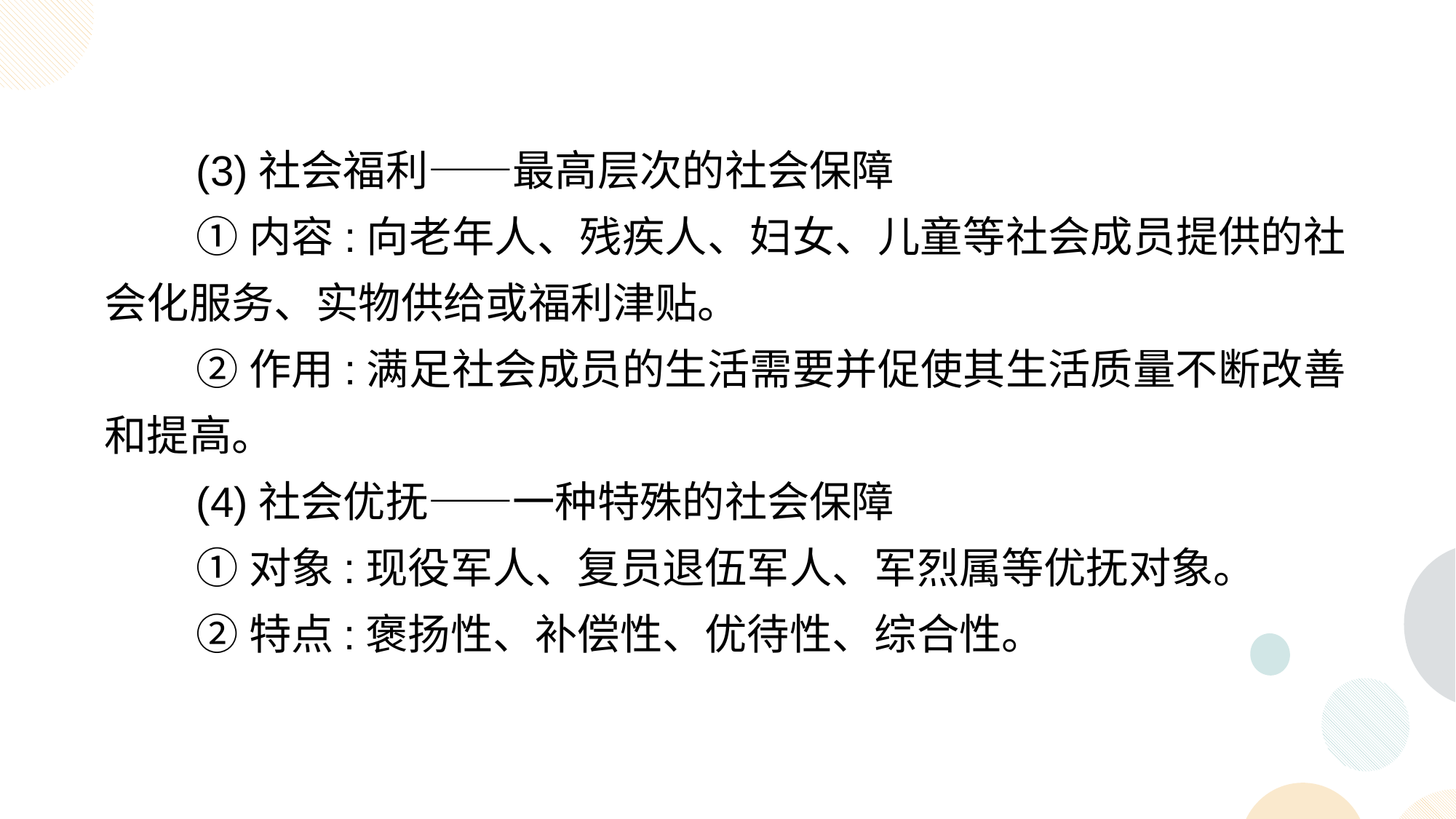

(3)社会福利——最高层次的社会保障
①内容:向老年人、残疾人、妇女、儿童等社会成员提供的社会化服务、实物供给或福利津贴。
②作用:满足社会成员的生活需要并促使其生活质量不断改善和提高。
(4)社会优抚——一种特殊的社会保障
①对象:现役军人、复员退伍军人、军烈属等优抚对象。
②特点:褒扬性、补偿性、优待性、综合性。